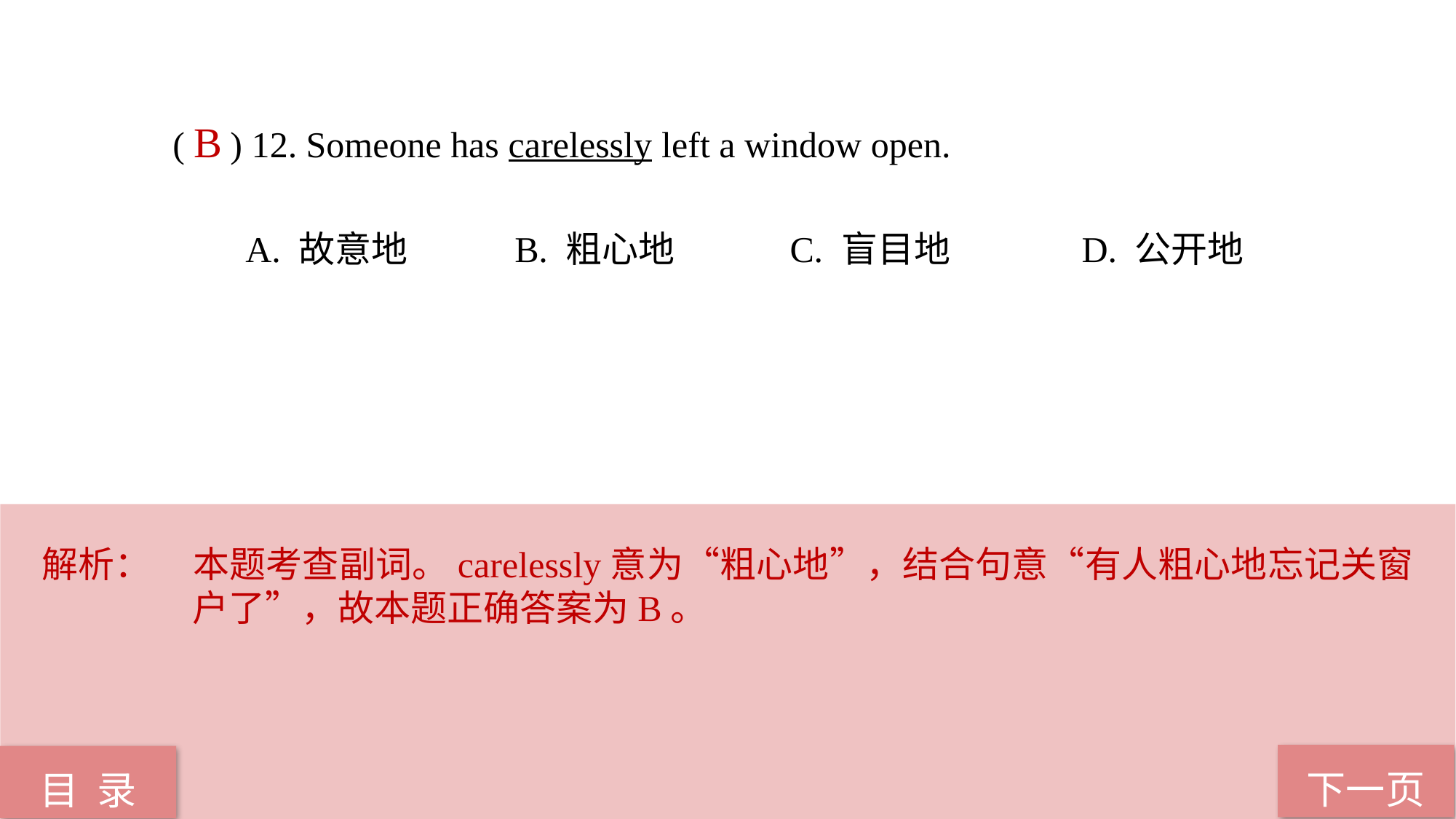

(     ) 12. Someone has carelessly left a window open.

        A. 故意地            B. 粗心地             C. 盲目地               D. 公开地
B
解析：    	本题考查副词。carelessly意为“粗心地”，结合句意“有人粗心地忘记关窗户了”，故本题正确答案为B。